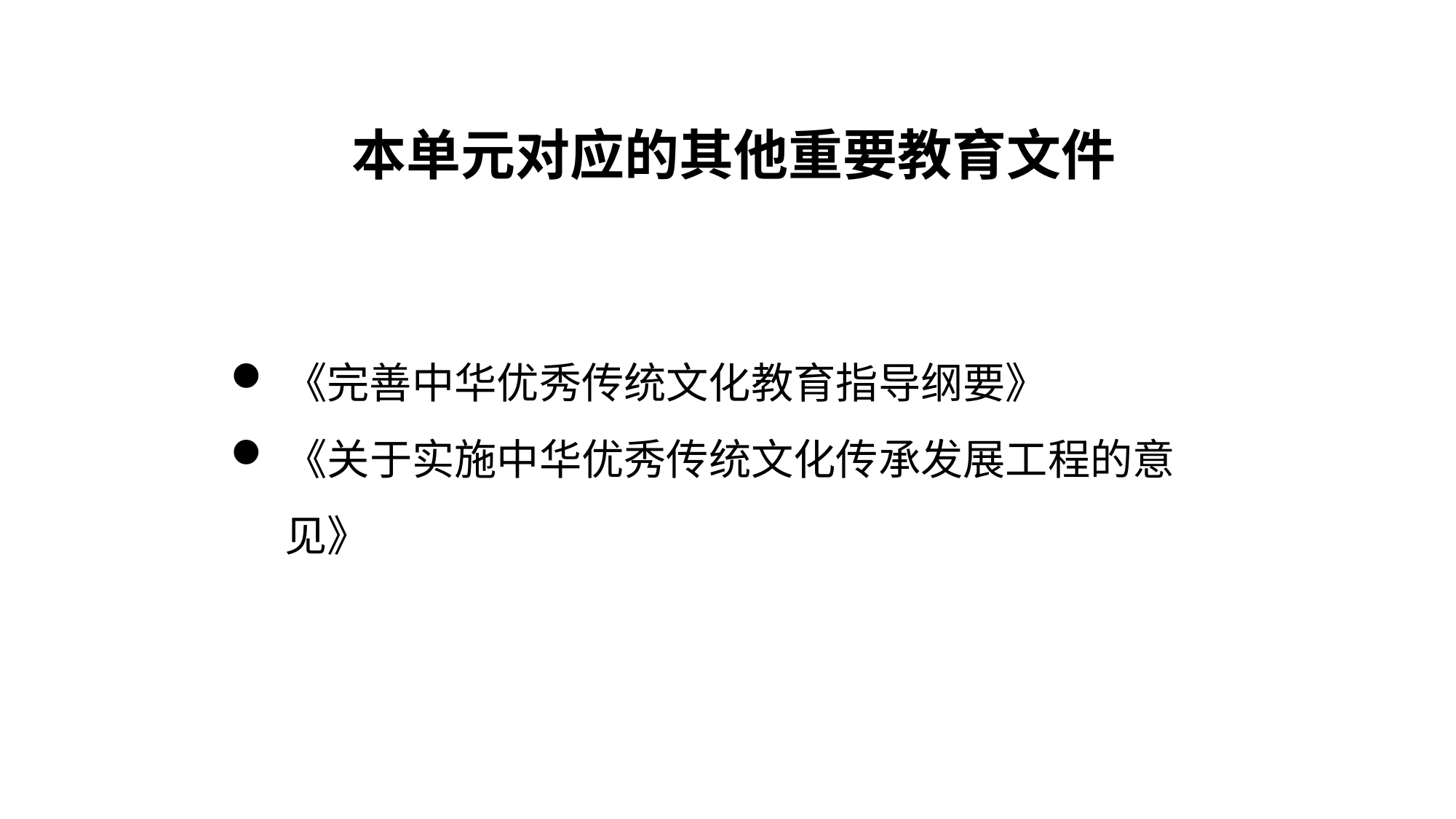

本单元对应的其他重要教育文件
《完善中华优秀传统文化教育指导纲要》
《关于实施中华优秀传统文化传承发展工程的意见》